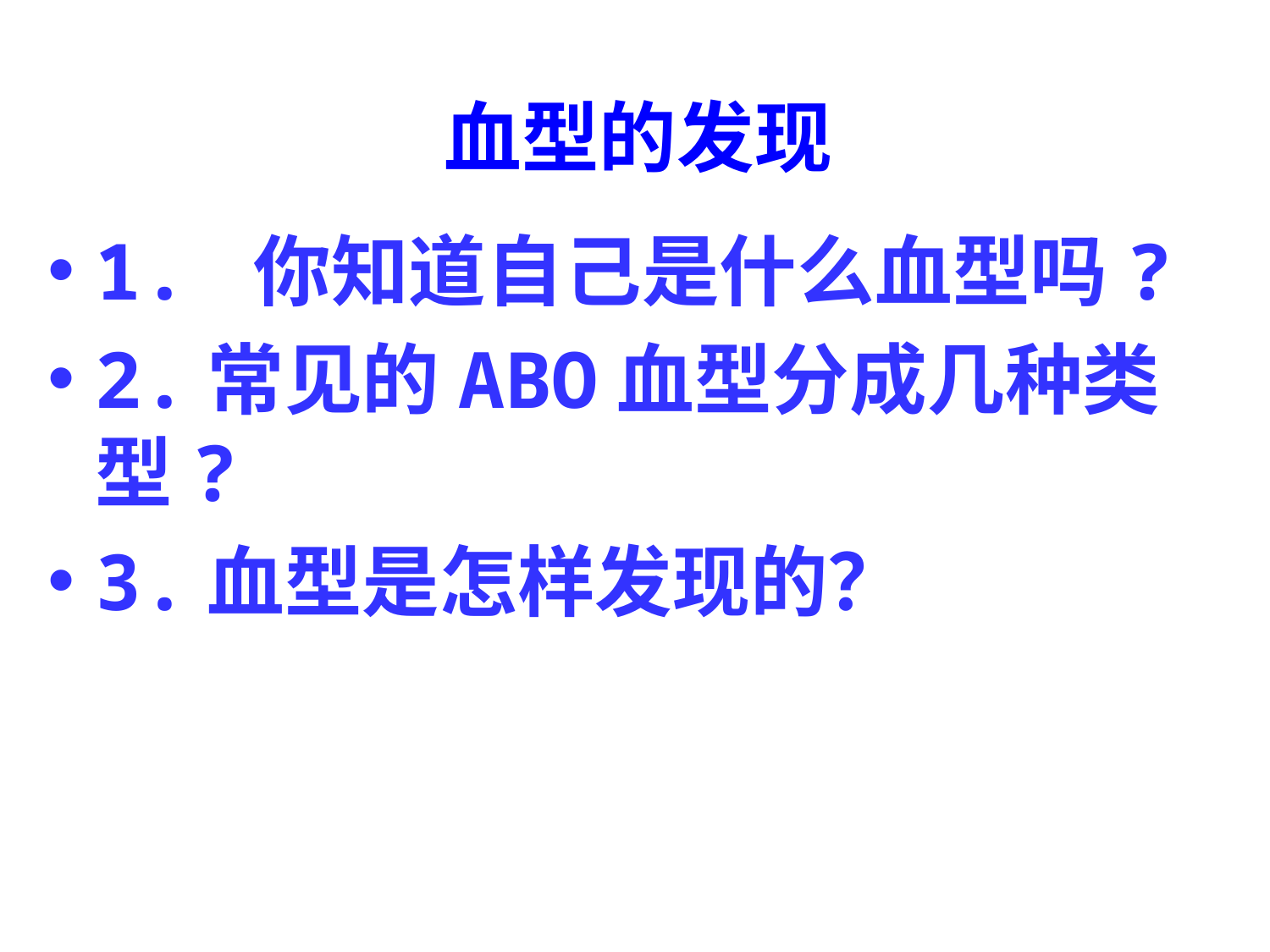

# 血型的发现
1. 你知道自己是什么血型吗?
2.常见的ABO血型分成几种类型?
3.血型是怎样发现的？